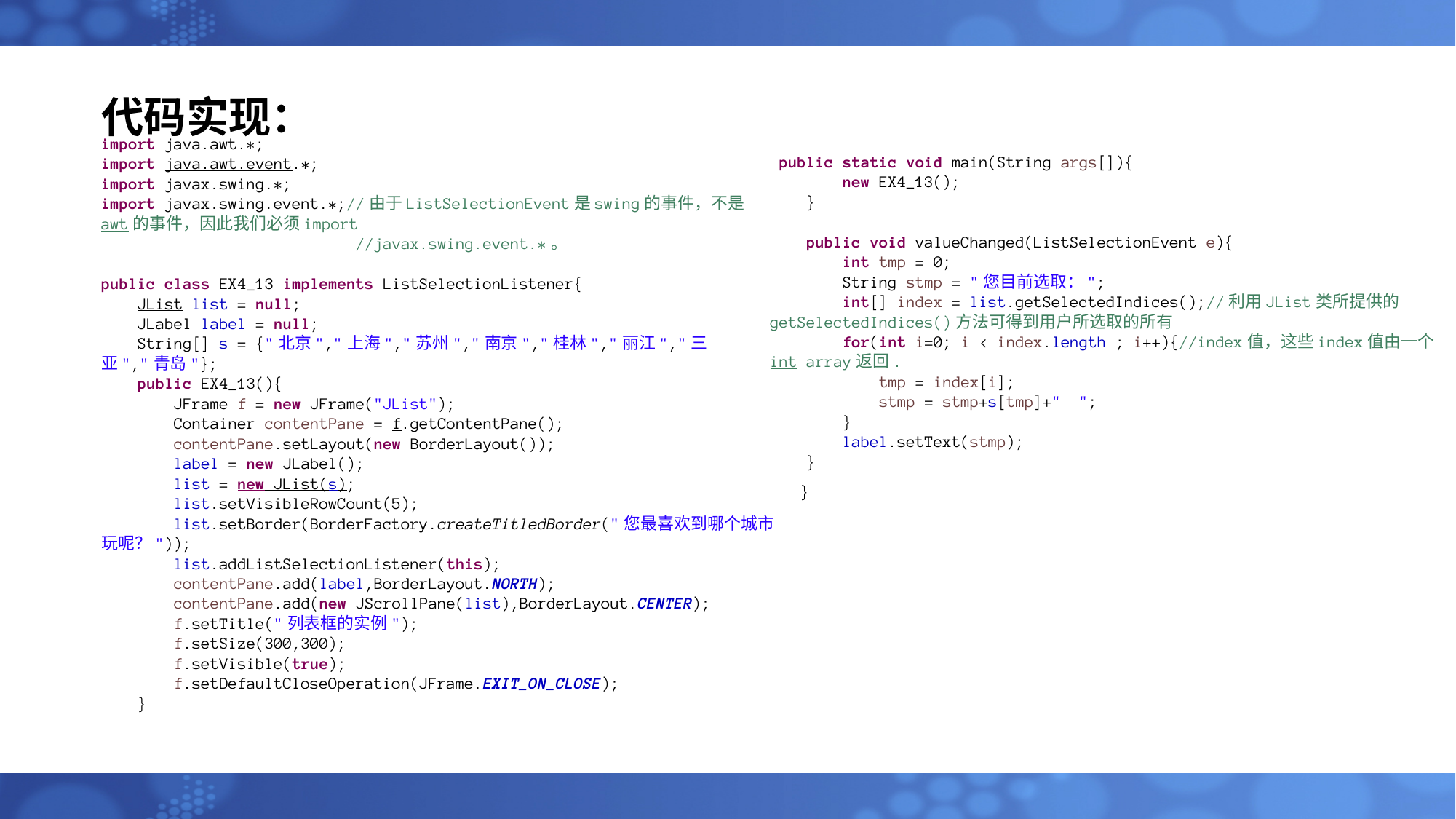

# 代码实现：
import java.awt.*;
import java.awt.event.*;
import javax.swing.*;
import javax.swing.event.*;//由于ListSelectionEvent是swing的事件，不是awt的事件，因此我们必须import
                            //javax.swing.event.*。

public class EX4_13 implements ListSelectionListener{
    JList list = null;
    JLabel label = null;
    String[] s = {"北京","上海","苏州","南京","桂林","丽江","三亚","青岛"};
    public EX4_13(){
        JFrame f = new JFrame("JList");
        Container contentPane = f.getContentPane();
        contentPane.setLayout(new BorderLayout());
        label = new JLabel();
        list = new JList(s);
        list.setVisibleRowCount(5);
        list.setBorder(BorderFactory.createTitledBorder("您最喜欢到哪个城市玩呢？"));
        list.addListSelectionListener(this);
        contentPane.add(label,BorderLayout.NORTH);
        contentPane.add(new JScrollPane(list),BorderLayout.CENTER);
        f.setTitle("列表框的实例");
        f.setSize(300,300);
        f.setVisible(true);
        f.setDefaultCloseOperation(JFrame.EXIT_ON_CLOSE);
    }

 public static void main(String args[]){
        new EX4_13();
    }

    public void valueChanged(ListSelectionEvent e){
        int tmp = 0;
        String stmp = "您目前选取：";
        int[] index = list.getSelectedIndices();//利用JList类所提供的getSelectedIndices()方法可得到用户所选取的所有
        for(int i=0; i < index.length ; i++){//index值，这些index值由一个int array返回.
            tmp = index[i];
            stmp = stmp+s[tmp]+"  ";
        }
        label.setText(stmp);
    }
}